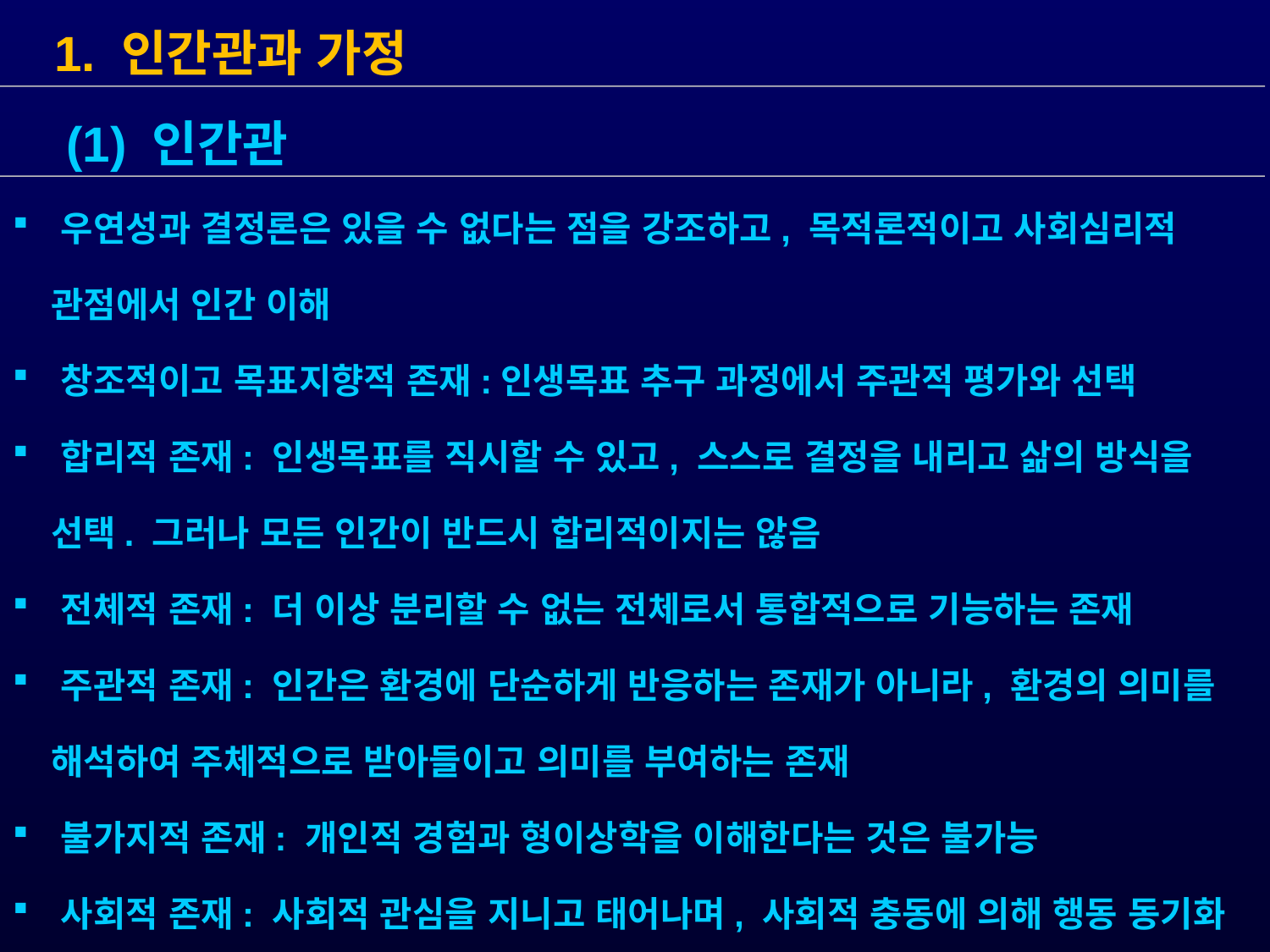

1. 인간관과 가정

 우연성과 결정론은 있을 수 없다는 점을 강조하고, 목적론적이고 사회심리적
   관점에서 인간 이해
 창조적이고 목표지향적 존재:인생목표 추구 과정에서 주관적 평가와 선택
 합리적 존재: 인생목표를 직시할 수 있고, 스스로 결정을 내리고 삶의 방식을
   선택. 그러나 모든 인간이 반드시 합리적이지는 않음
 전체적 존재: 더 이상 분리할 수 없는 전체로서 통합적으로 기능하는 존재
 주관적 존재: 인간은 환경에 단순하게 반응하는 존재가 아니라, 환경의 의미를
   해석하여 주체적으로 받아들이고 의미를 부여하는 존재
 불가지적 존재: 개인적 경험과 형이상학을 이해한다는 것은 불가능
 사회적 존재: 사회적 관심을 지니고 태어나며, 사회적 충동에 의해 행동 동기화
   (1) 인간관